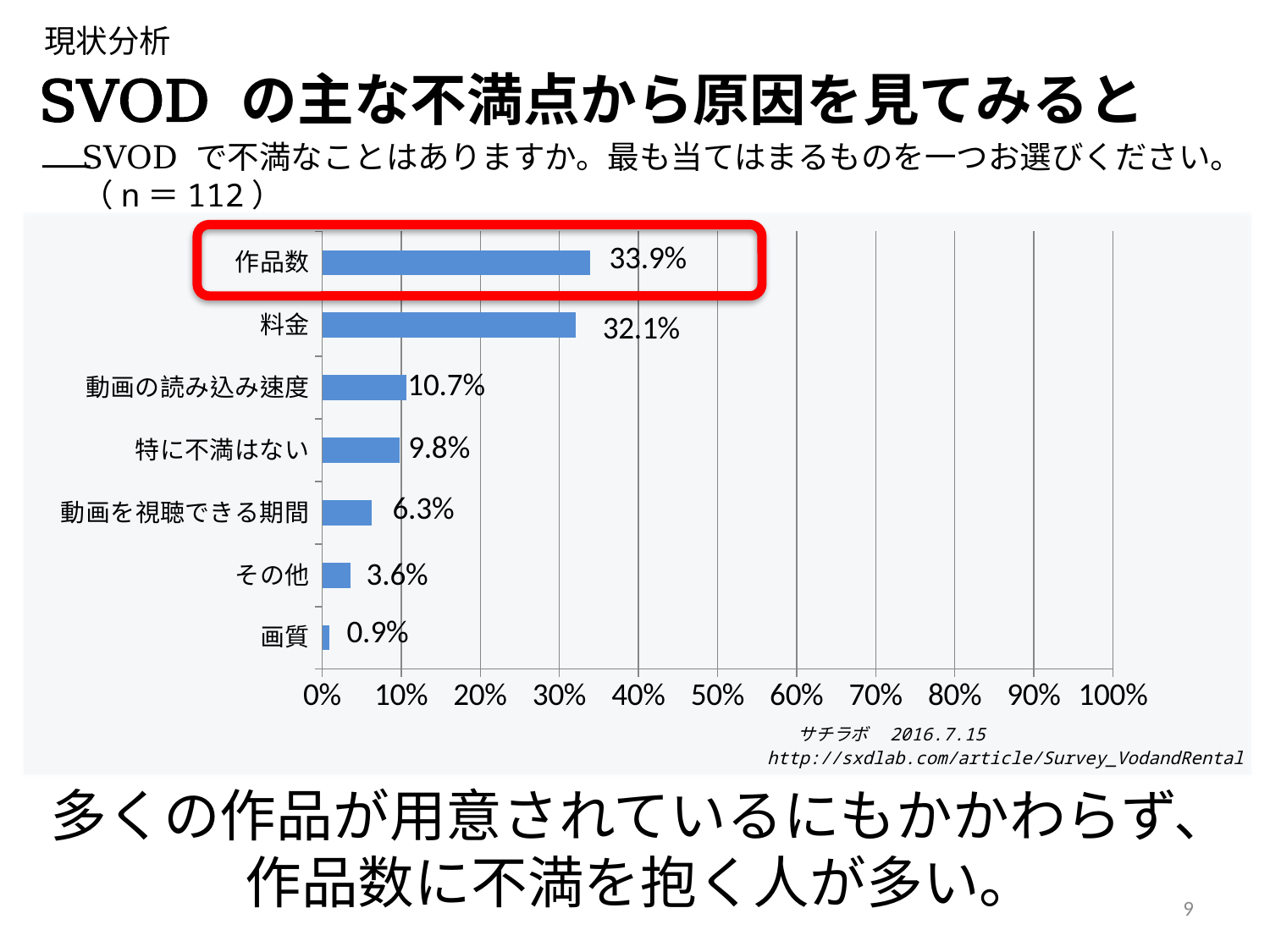

現状分析
SVOD の主な不満点から原因を見てみると―
SVOD で不満なことはありますか。最も当てはまるものを一つお選びください。
（n＝112）

### Chart

| Category | 系列 1 |
|---|---|
| 画質 | 0.009 |
| その他 | 0.036 |
| 動画を視聴できる期間 | 0.063 |
| 特に不満はない | 0.098 |
| 動画の読み込み速度 | 0.107 |
| 料金 | 0.321 |
| 作品数 | 0.339 |
サチラボ　2016.7.15
http://sxdlab.com/article/Survey_VodandRental
多くの作品が用意されているにもかかわらず、
作品数に不満を抱く人が多い。
9